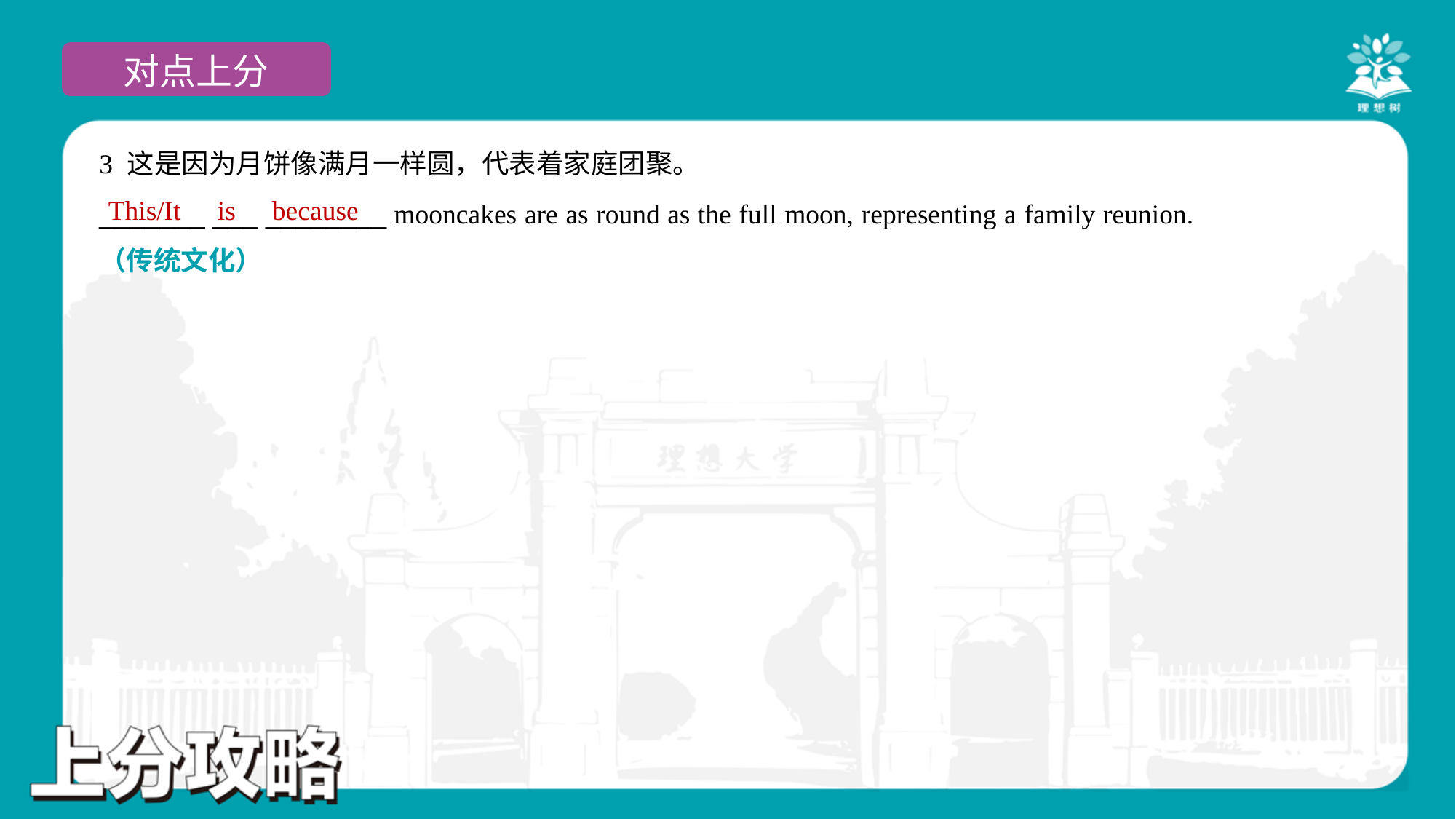

3 这是因为月饼像满月一样圆，代表着家庭团聚。
_______ ___ ________ mooncakes are as round as the full moon, representing a family reunion.
（传统文化）
This/It
is
because